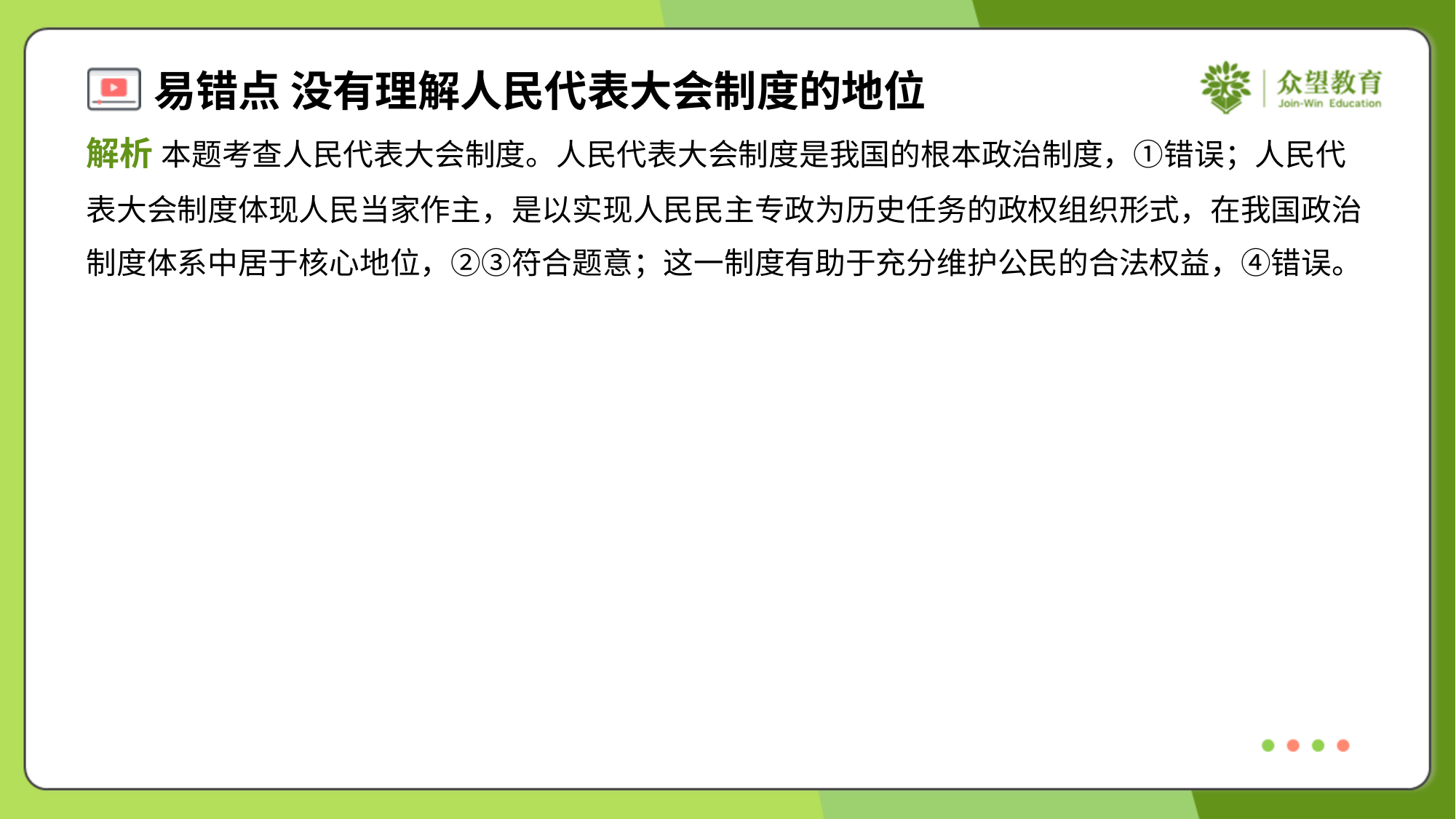

解析 本题考查人民代表大会制度。人民代表大会制度是我国的根本政治制度，①错误；人民代
表大会制度体现人民当家作主，是以实现人民民主专政为历史任务的政权组织形式，在我国政治
制度体系中居于核心地位，②③符合题意；这一制度有助于充分维护公民的合法权益，④错误。